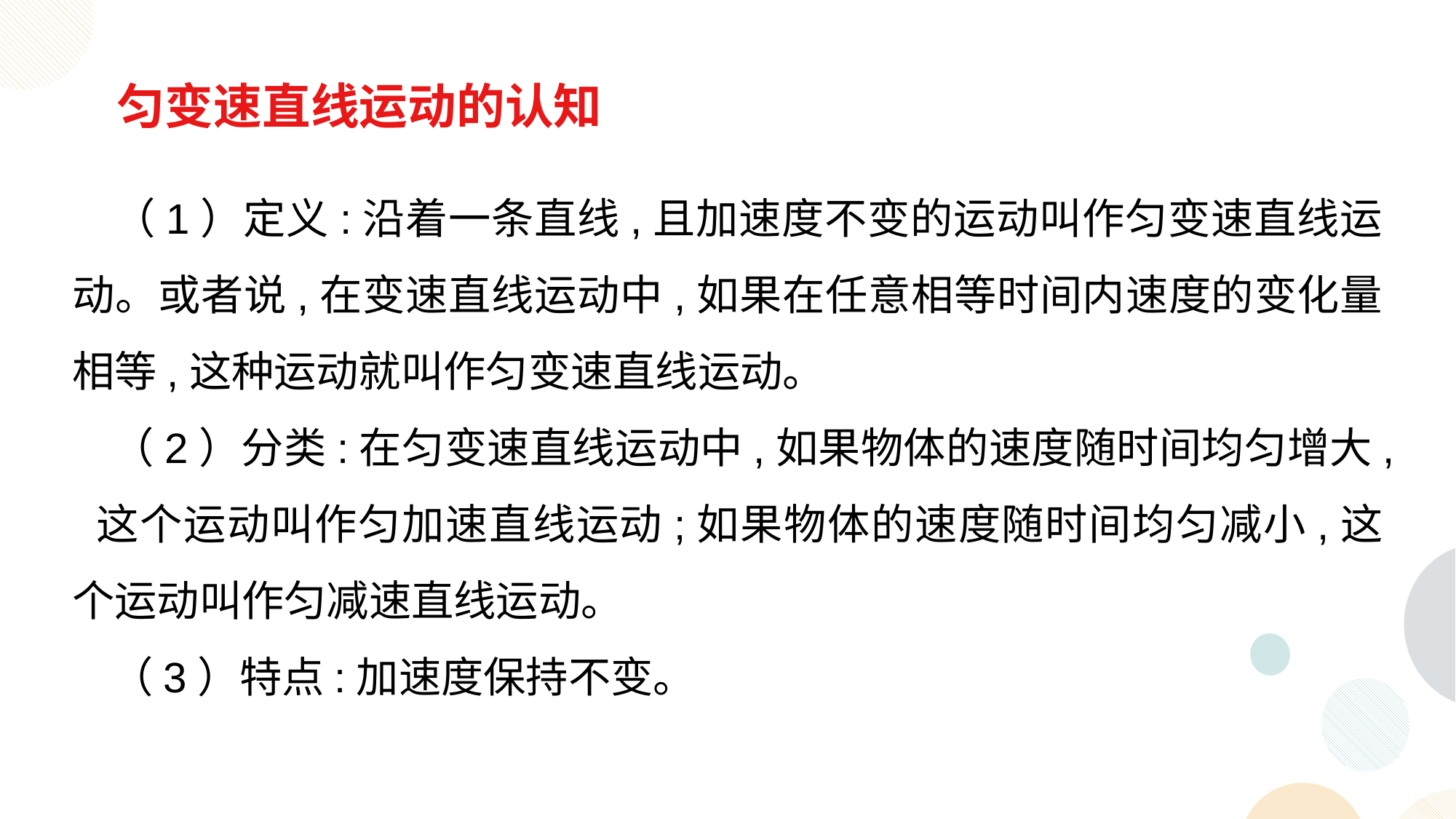

匀变速直线运动的认知

   （1）定义:沿着一条直线,且加速度不变的运动叫作匀变速直线运动。或者说,在变速直线运动中,如果在任意相等时间内速度的变化量相等,这种运动就叫作匀变速直线运动。
   （2）分类:在匀变速直线运动中,如果物体的速度随时间均匀增大, 这个运动叫作匀加速直线运动;如果物体的速度随时间均匀减小,这个运动叫作匀减速直线运动。
   （3）特点:加速度保持不变。